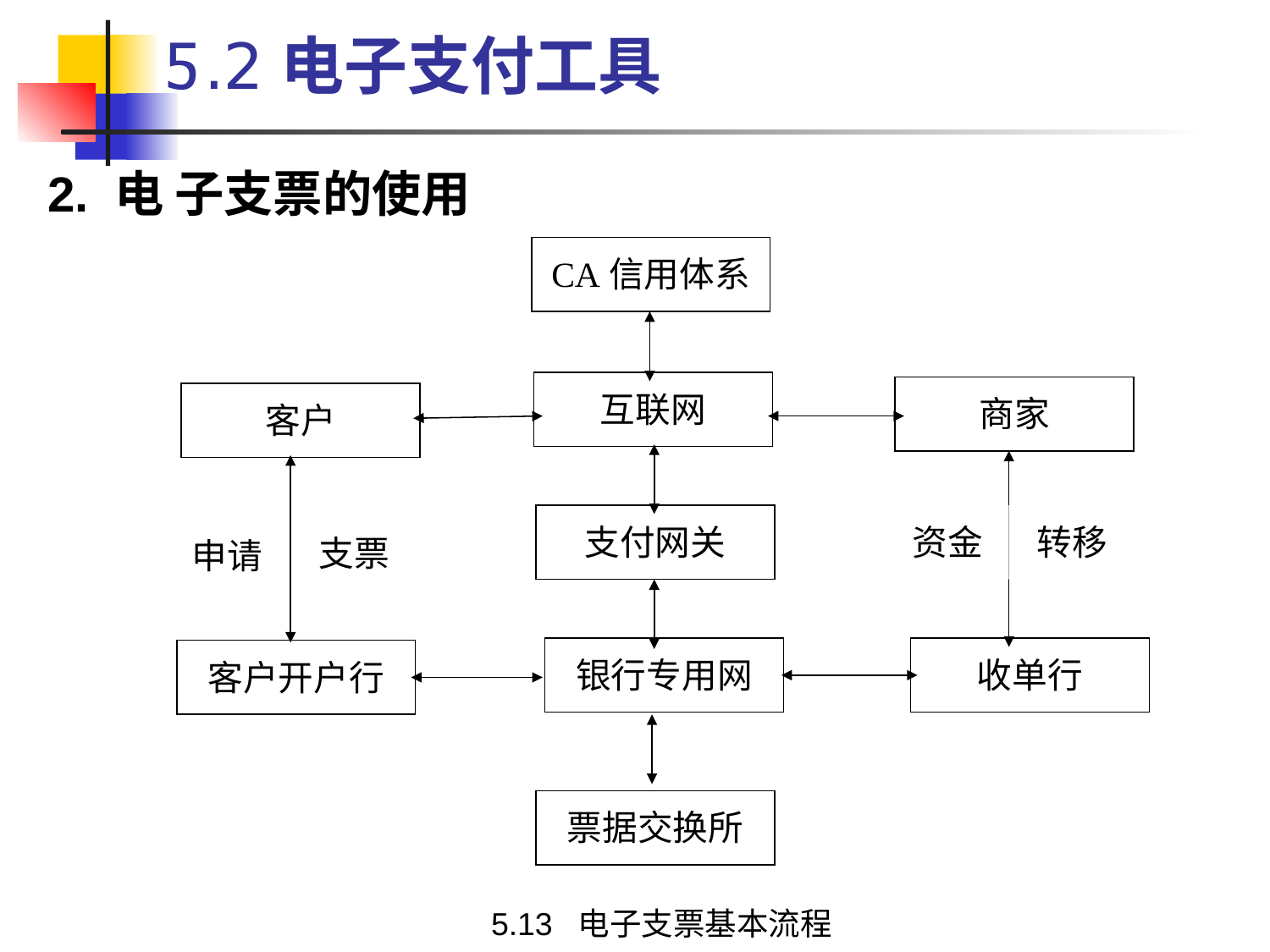

5.2电子支付工具

2. 电 子支票的使用
CA信用体系
互联网
商家
客户
支付网关
资金
转移
支票
申请
银行专用网
收单行
客户开户行
票据交换所
5.13  电子支票基本流程